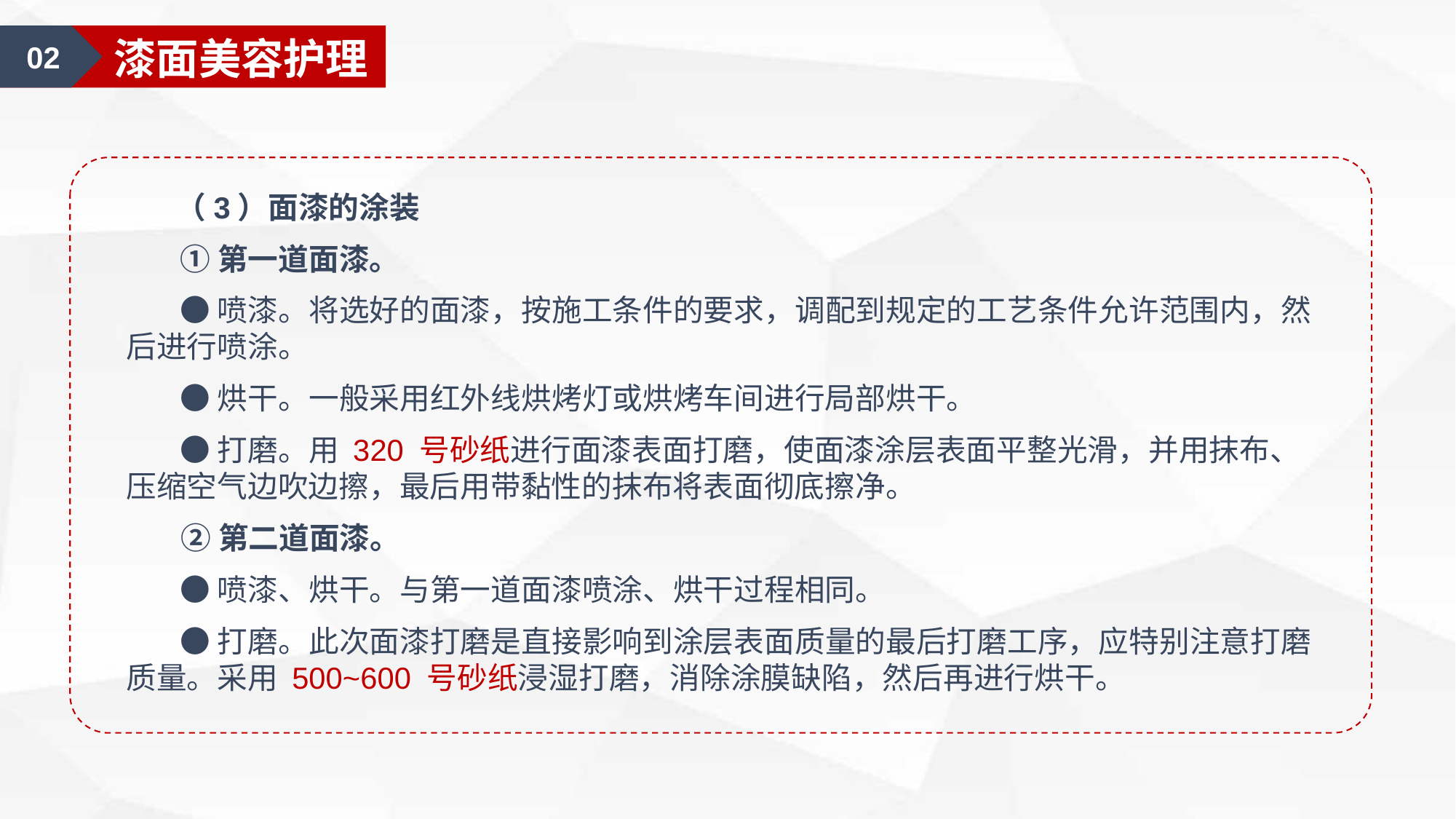

02
漆面美容护理

       （3）面漆的涂装
        ①第一道面漆。
        ●喷漆。将选好的面漆，按施工条件的要求，调配到规定的工艺条件允许范围内，然后进行喷涂。
        ●烘干。一般采用红外线烘烤灯或烘烤车间进行局部烘干。
        ●打磨。用 320 号砂纸进行面漆表面打磨，使面漆涂层表面平整光滑，并用抹布、压缩空气边吹边擦，最后用带黏性的抹布将表面彻底擦净。
        ②第二道面漆。
        ●喷漆、烘干。与第一道面漆喷涂、烘干过程相同。
        ●打磨。此次面漆打磨是直接影响到涂层表面质量的最后打磨工序，应特别注意打磨质量。采用 500~600 号砂纸浸湿打磨，消除涂膜缺陷，然后再进行烘干。